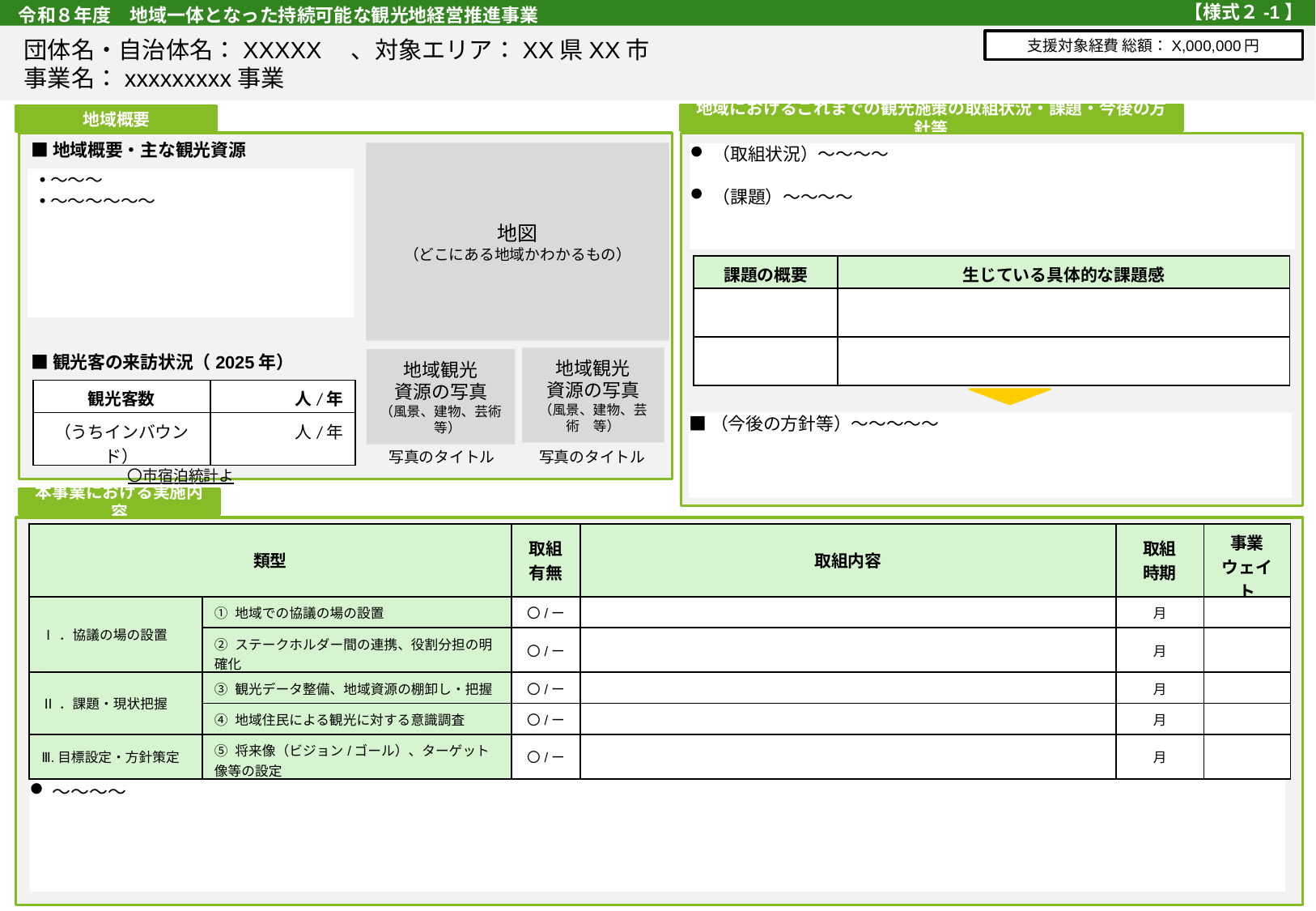

# 令和８年度　地域一体となった持続可能な観光地経営推進事業
【様式２-1】
団体名・自治体名：XXXXX　、対象エリア：XX県XX市
事業名：xxxxxxxxx事業
支援対象経費 総額：X,000,000円
地域におけるこれまでの観光施策の取組状況・課題・今後の方針等
地域概要
■地域概要・主な観光資源

■観光客の来訪状況（2025年）

地図
（どこにある地域かわかるもの）
（取組状況）～～～～

（課題）～～～～

～～～
～～～～～～

| 課題の概要 | 生じている具体的な課題感 |
| --- | --- |
|  |  |
|  |  |
地域観光
資源の写真
（風景、建物、芸術　等）
地域観光
資源の写真
（風景、建物、芸術　等）
| 観光客数 | 人/年 |
| --- | --- |
| （うちインバウンド） | 人/年 |

■（今後の方針等）～～～～～

※出典：〇年〇〇市宿泊統計より
写真のタイトル
写真のタイトル
本事業における実施内容

| 類型 |  | 取組有無 | 取組内容 | 取組 時期 | 事業 ウェイト |
| --- | --- | --- | --- | --- | --- |
| Ⅰ．協議の場の設置 | ① 地域での協議の場の設置 | 〇/ー |  | 月 |  |
|  | ② ステークホルダー間の連携、役割分担の明確化 | 〇/ー |  | 月 |  |
| Ⅱ．課題・現状把握 | ③ 観光データ整備、地域資源の棚卸し・把握 | 〇/ー |  | 月 |  |
|  | ④ 地域住民による観光に対する意識調査 | 〇/ー |  | 月 |  |
| Ⅲ.目標設定・方針策定 | ⑤ 将来像（ビジョン/ゴール）、ターゲット像等の設定 | 〇/ー |  | 月 |  |
～～～～

～～～～